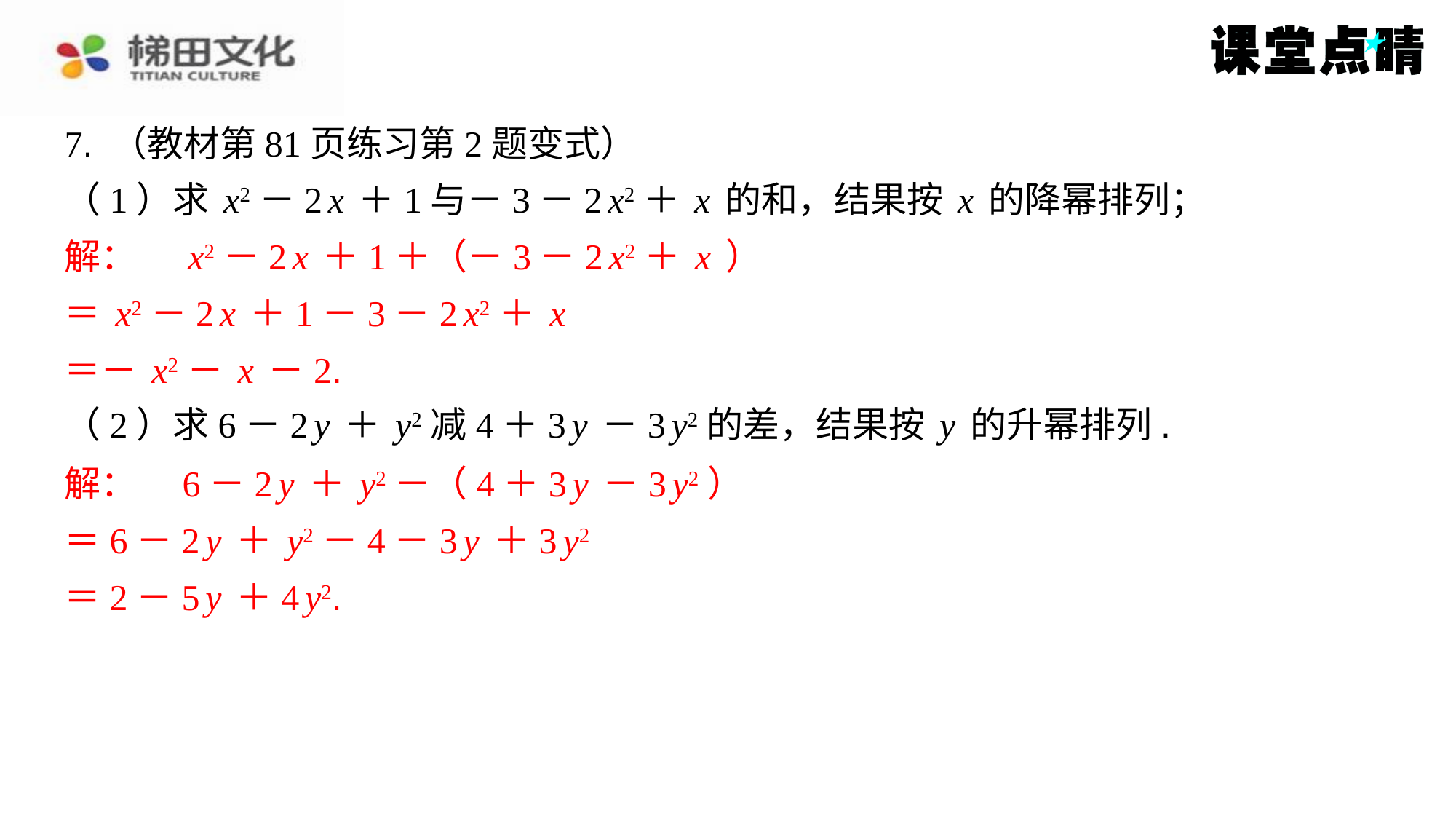

7. （教材第81页练习第2题变式）
（1）求x2－2x＋1与－3－2x2＋x的和，结果按x的降幂排列；
解：　x2－2x＋1＋（－3－2x2＋x）
＝x2－2x＋1－3－2x2＋x
＝－x2－x－2.
（2）求6－2y＋y2减4＋3y－3y2的差，结果按y的升幂排列.
解：　6－2y＋y2－（4＋3y－3y2）
＝6－2y＋y2－4－3y＋3y2
＝2－5y＋4y2.
解：　x2－2x＋1＋（－3－2x2＋x）
＝x2－2x＋1－3－2x2＋x
＝－x2－x－2.
解：　6－2y＋y2－（4＋3y－3y2）
＝6－2y＋y2－4－3y＋3y2
＝2－5y＋4y2.